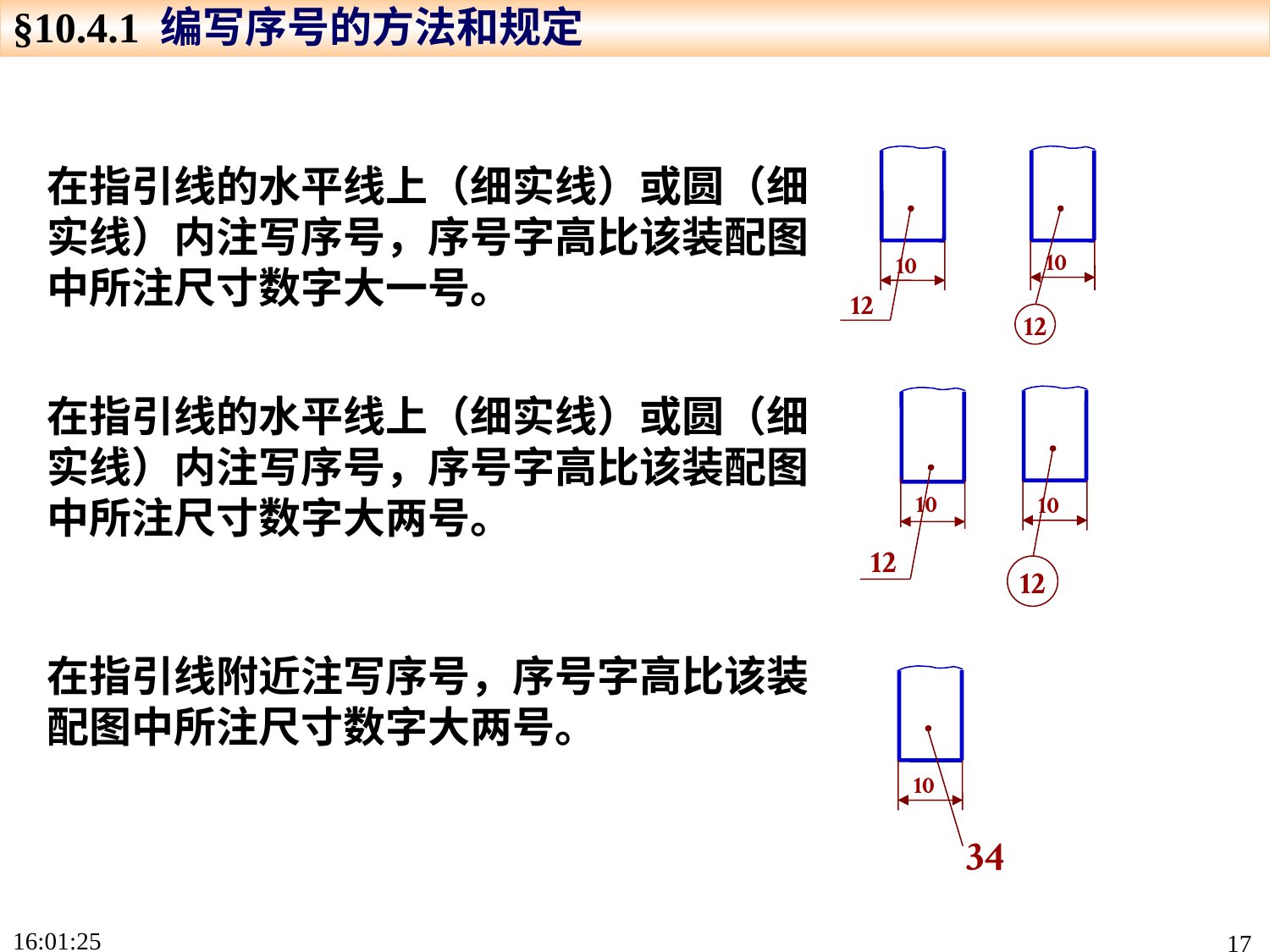

§10.4.1 编写序号的方法和规定
在指引线的水平线上（细实线）或圆（细实线）内注写序号，序号字高比该装配图中所注尺寸数字大一号。

10

12

10

12
在指引线的水平线上（细实线）或圆（细实线）内注写序号，序号字高比该装配图中所注尺寸数字大两号。

10
10

12
12

在指引线附近注写序号，序号字高比该装配图中所注尺寸数字大两号。

10

34
16:01:25
17